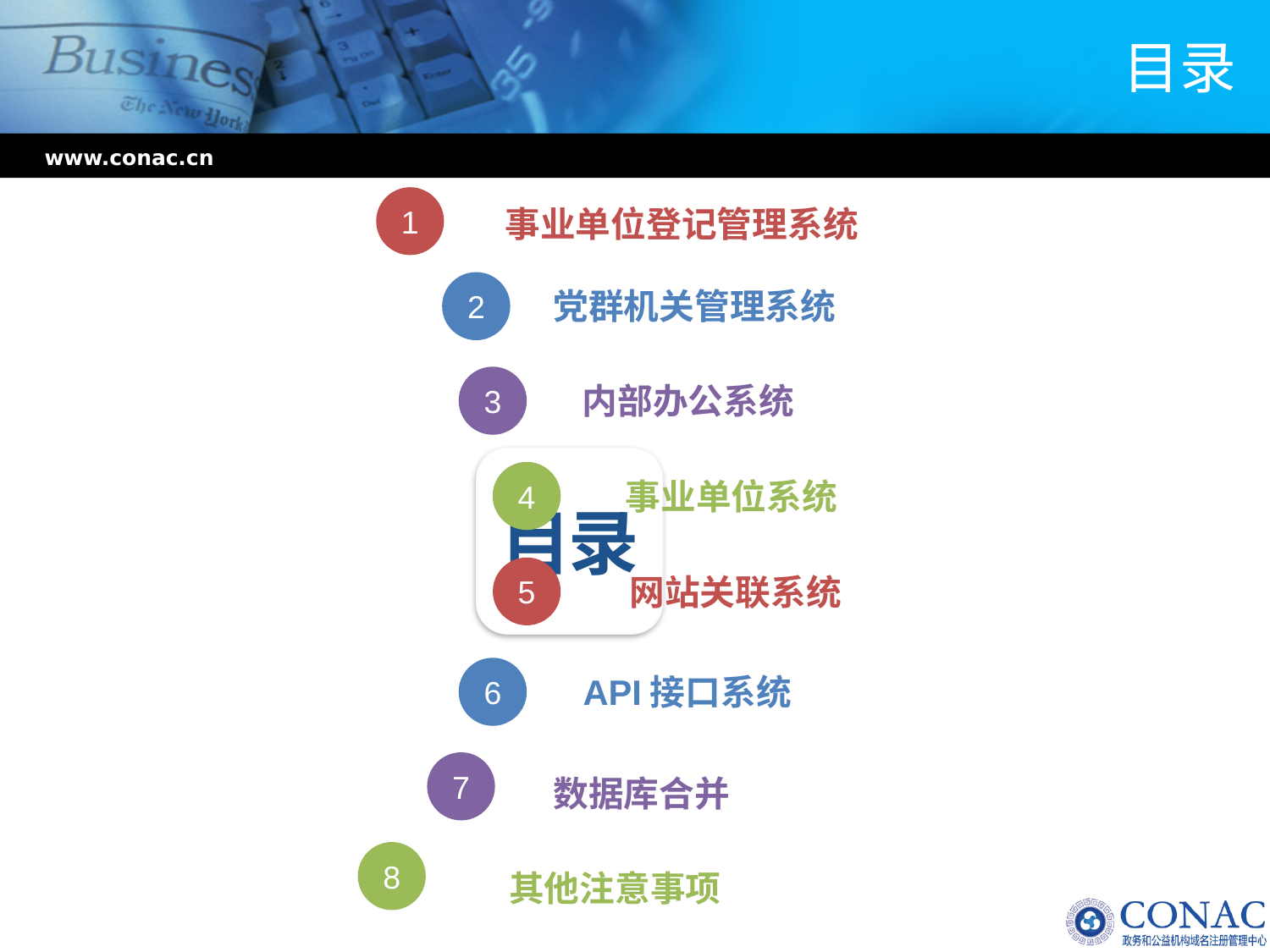

# 目录
www.conac.cn
1
事业单位登记管理系统
2
党群机关管理系统
3
内部办公系统
目录
4
事业单位系统
5
网站关联系统
6
API接口系统
7
数据库合并
8
其他注意事项